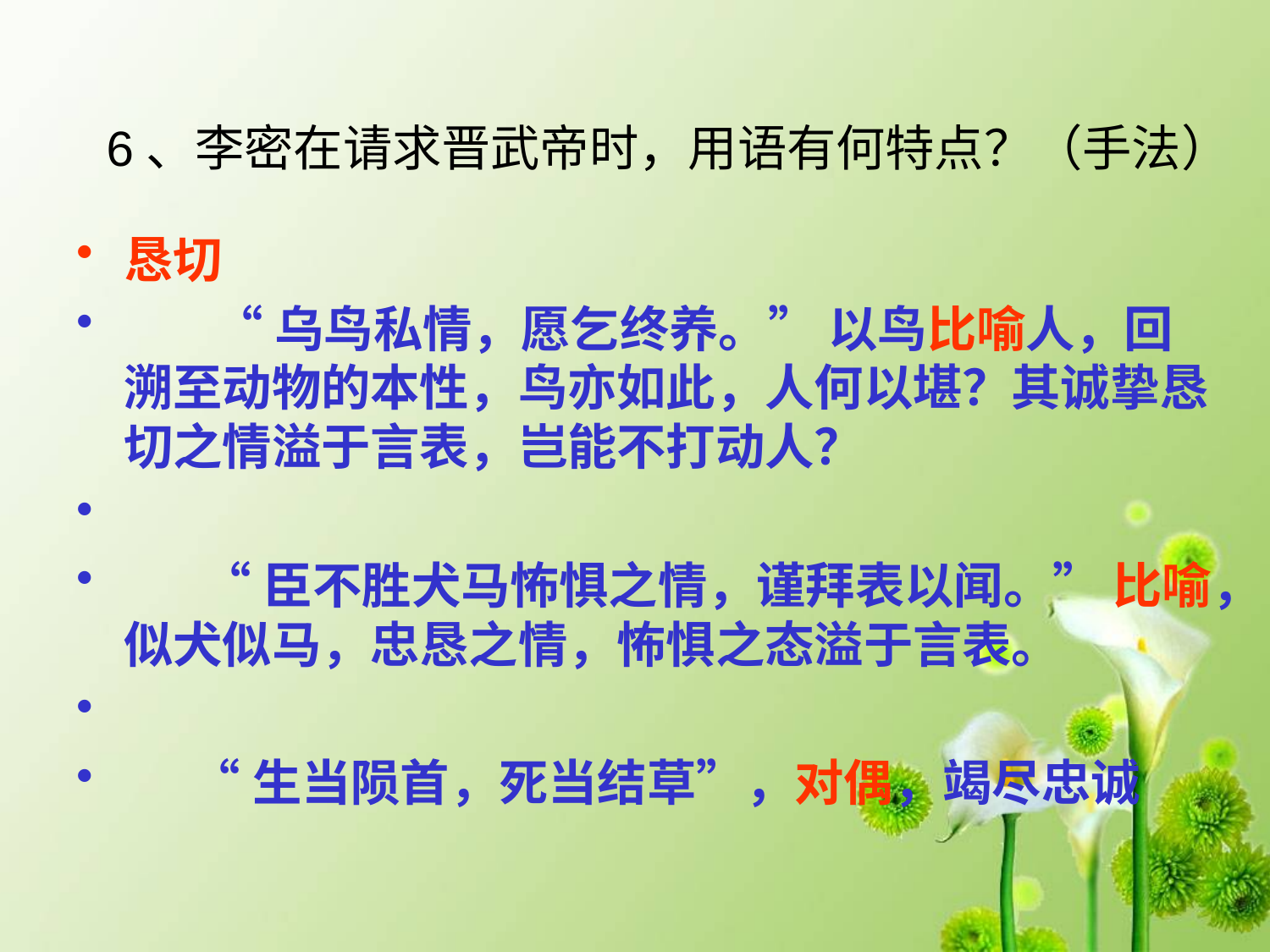

# 6、李密在请求晋武帝时，用语有何特点？（手法）
恳切
        “乌鸟私情，愿乞终养。” 以鸟比喻人，回溯至动物的本性，鸟亦如此，人何以堪？其诚挚恳切之情溢于言表，岂能不打动人？

       “臣不胜犬马怖惧之情，谨拜表以闻。” 比喻，似犬似马，忠恳之情，怖惧之态溢于言表。

      “生当陨首，死当结草”，对偶，竭尽忠诚